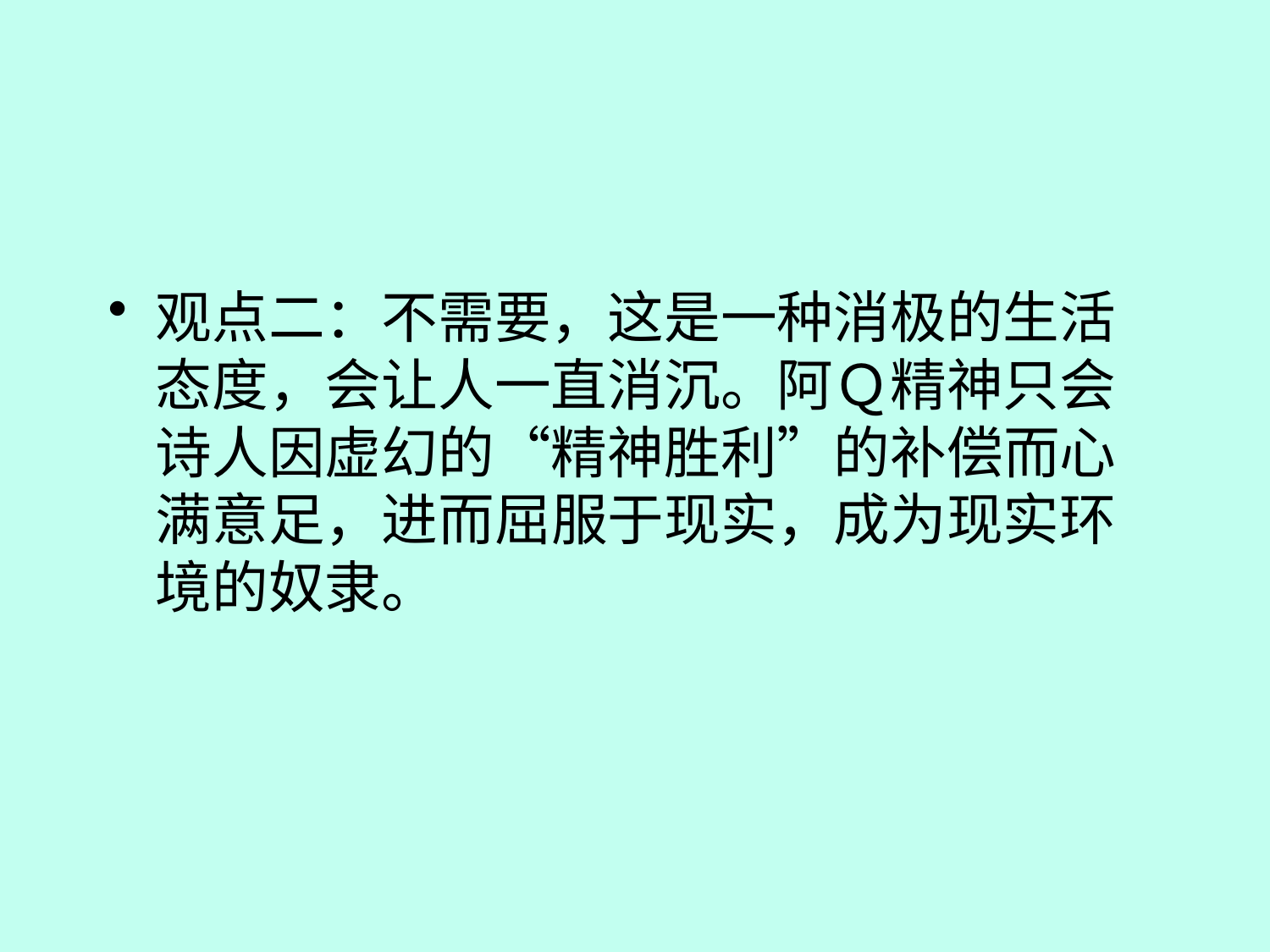

#
观点二：不需要，这是一种消极的生活态度，会让人一直消沉。阿Ｑ精神只会诗人因虚幻的“精神胜利”的补偿而心满意足，进而屈服于现实，成为现实环境的奴隶。